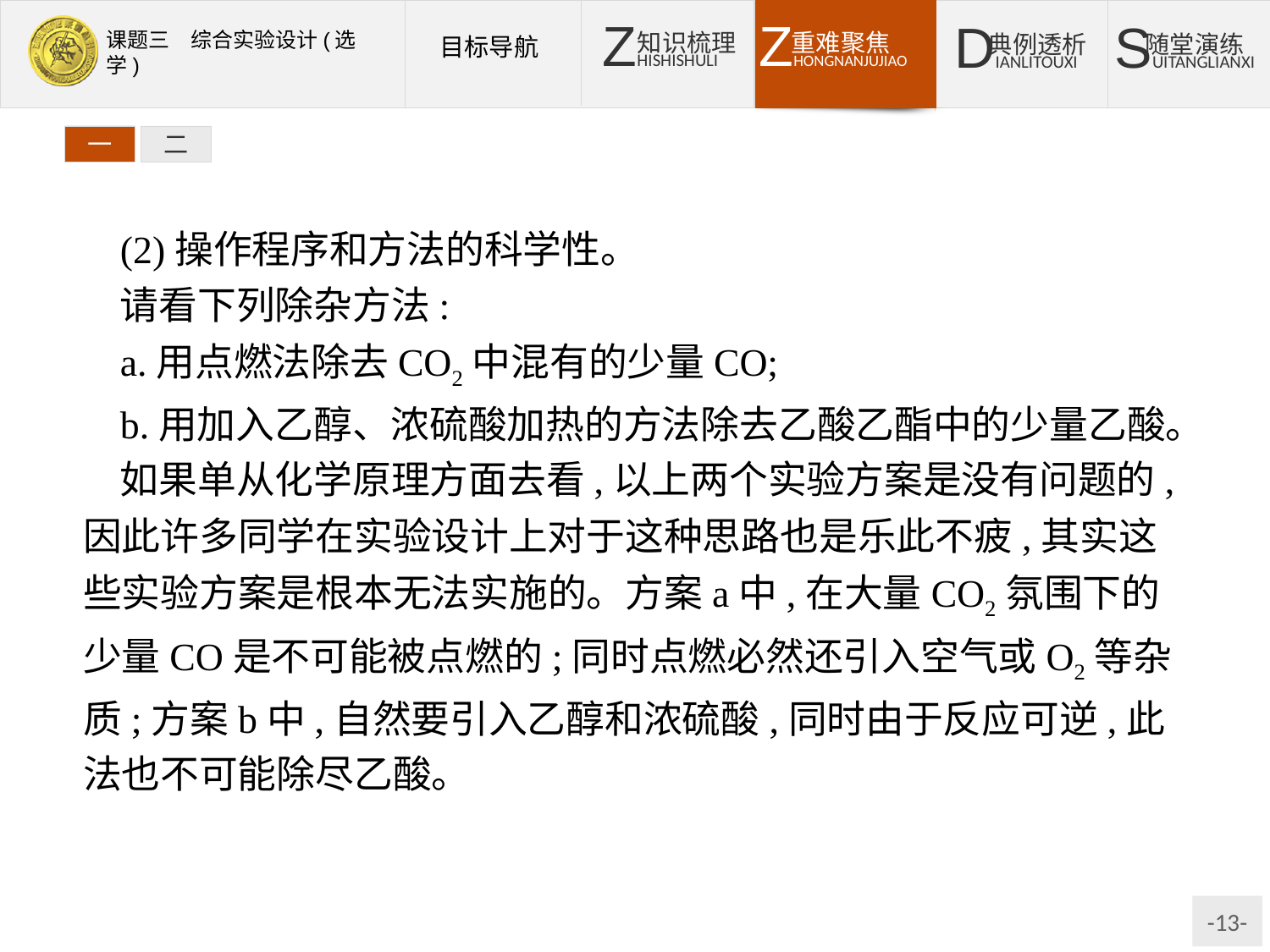

一
二
(2)操作程序和方法的科学性。
请看下列除杂方法:
a.用点燃法除去CO2中混有的少量CO;
b.用加入乙醇、浓硫酸加热的方法除去乙酸乙酯中的少量乙酸。
如果单从化学原理方面去看,以上两个实验方案是没有问题的,因此许多同学在实验设计上对于这种思路也是乐此不疲,其实这些实验方案是根本无法实施的。方案a中,在大量CO2氛围下的少量CO是不可能被点燃的;同时点燃必然还引入空气或O2等杂质;方案b中,自然要引入乙醇和浓硫酸,同时由于反应可逆,此法也不可能除尽乙酸。